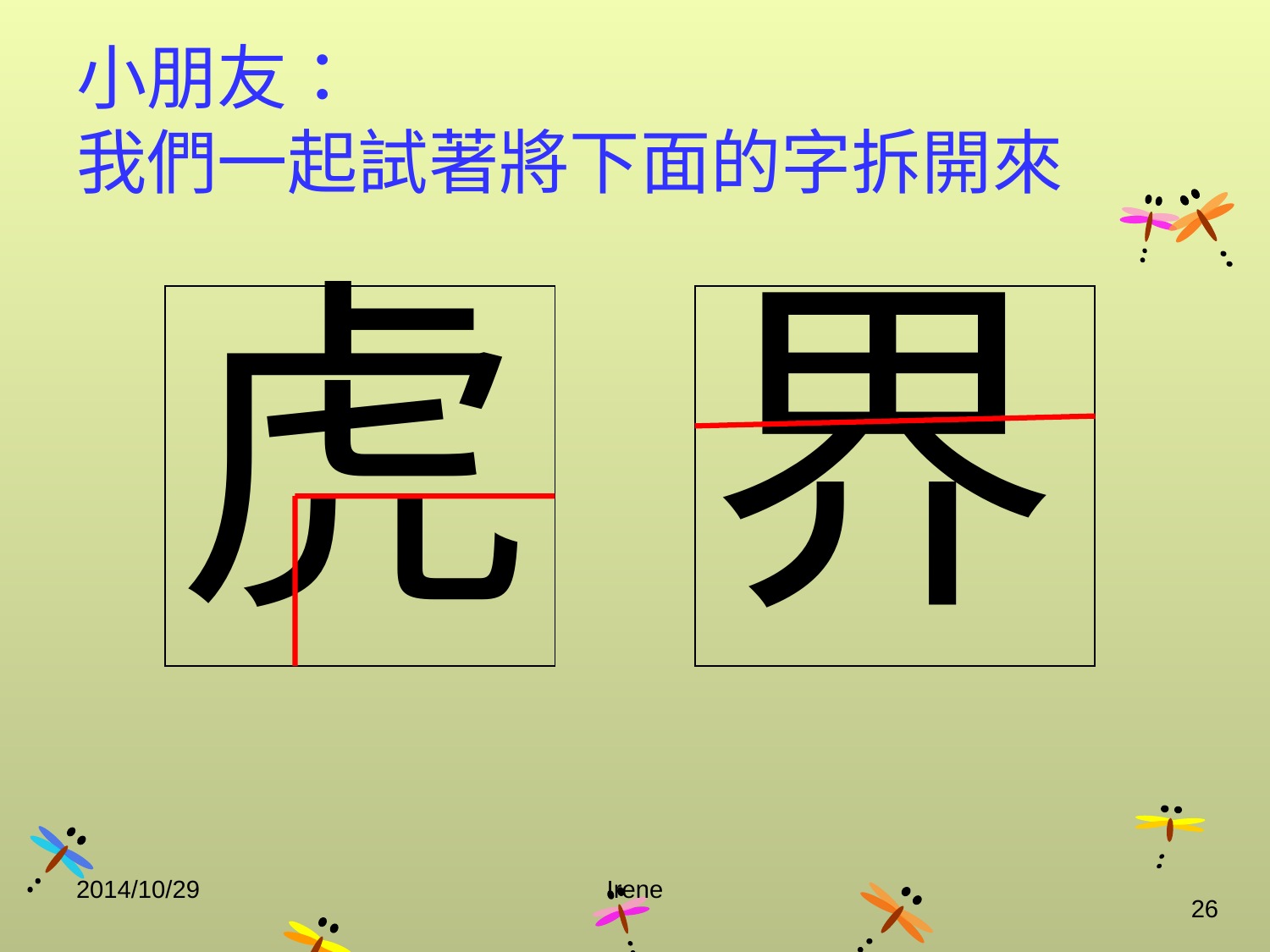

# 小朋友： 我們一起試著將下面的字拆開來
虎
界

2014/10/29
Irene